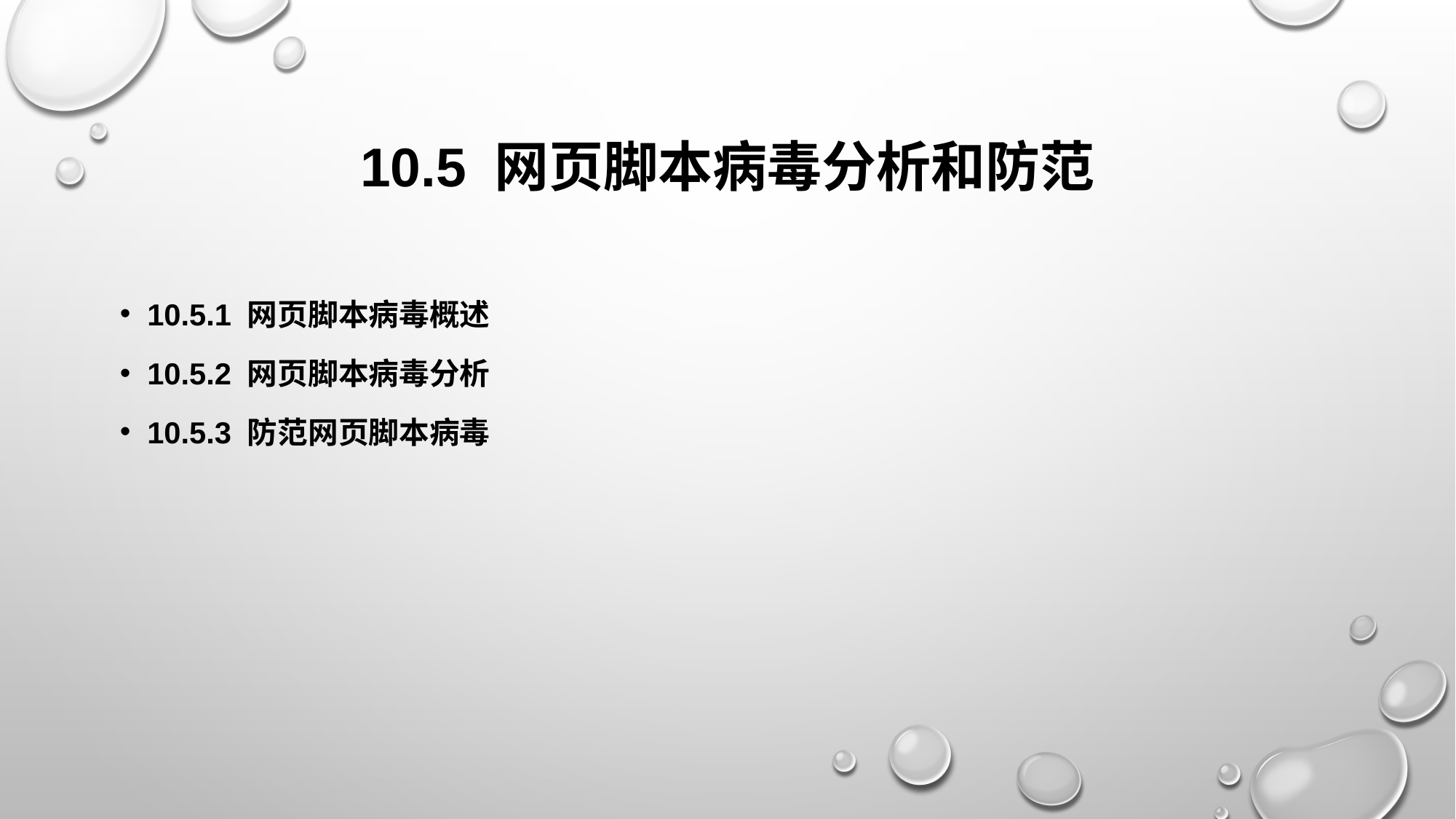

# 10.5 网页脚本病毒分析和防范
10.5.1 网页脚本病毒概述
10.5.2 网页脚本病毒分析
10.5.3 防范网页脚本病毒